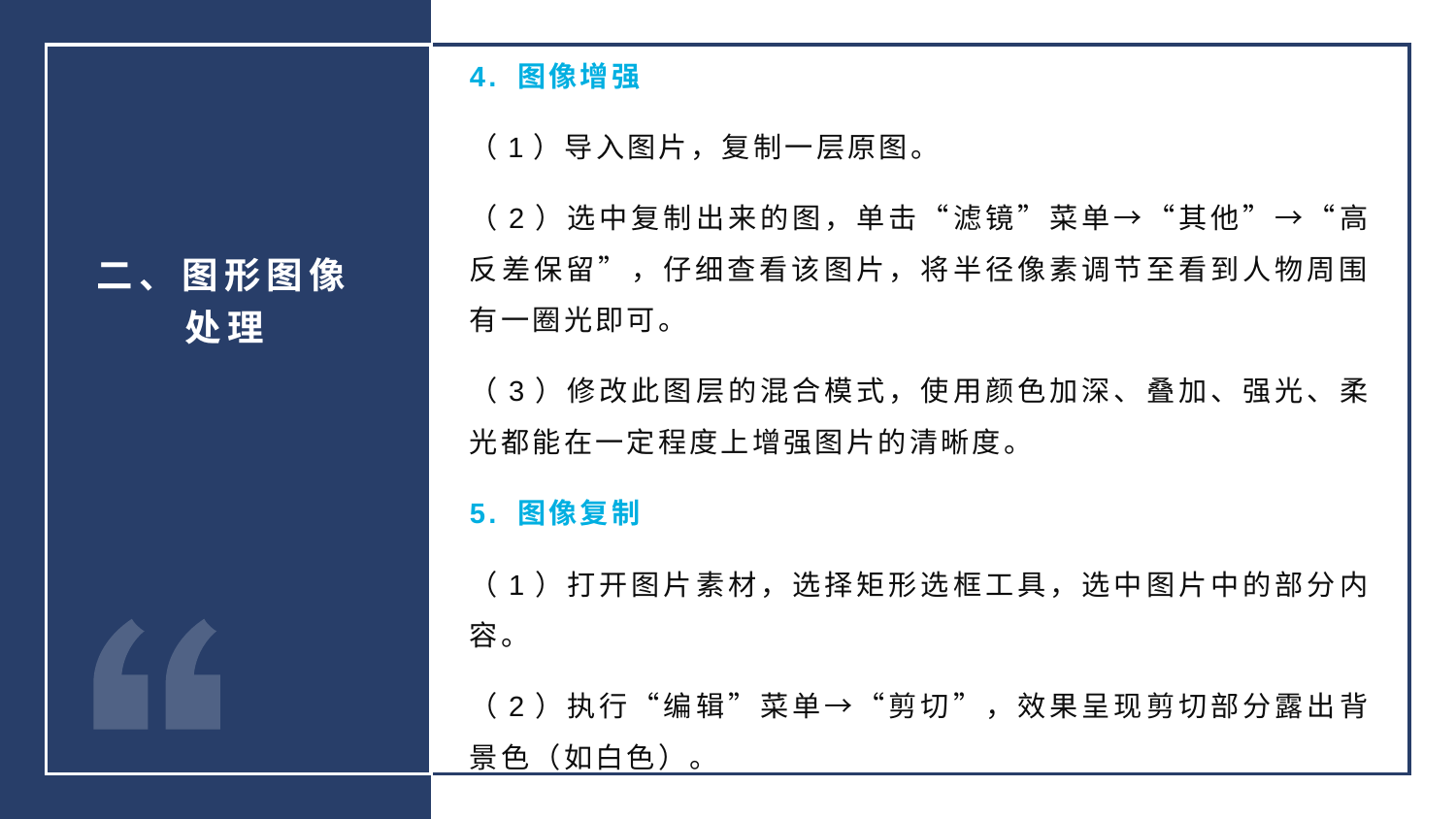

4. 图像增强
（1）导入图片，复制一层原图。
（2）选中复制出来的图，单击“滤镜”菜单→“其他”→“高反差保留”，仔细查看该图片，将半径像素调节至看到人物周围有一圈光即可。
（3）修改此图层的混合模式，使用颜色加深、叠加、强光、柔光都能在一定程度上增强图片的清晰度。
5. 图像复制
（1）打开图片素材，选择矩形选框工具，选中图片中的部分内容。
（2）执行“编辑”菜单→“剪切”，效果呈现剪切部分露出背景色（如白色）。
二、图形图像处理